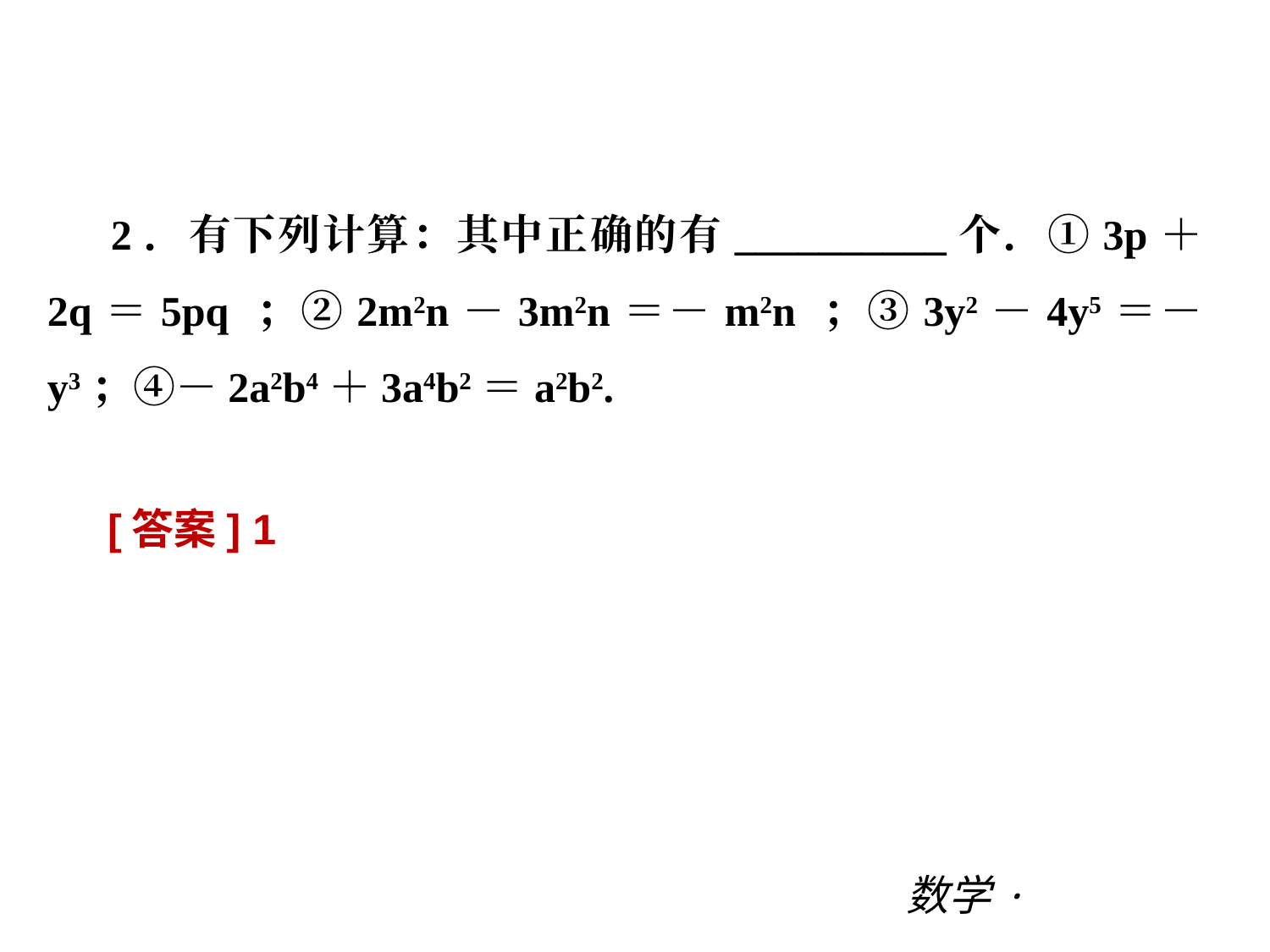

阶段综合测试三(期中二)
2．有下列计算：其中正确的有__________个．①3p＋2q＝5pq ；②2m2n－3m2n＝－m2n ；③3y2－4y5＝－y3；④－2a2b4＋3a4b2＝a2b2.
[答案] 1
数学·新课标（BS）